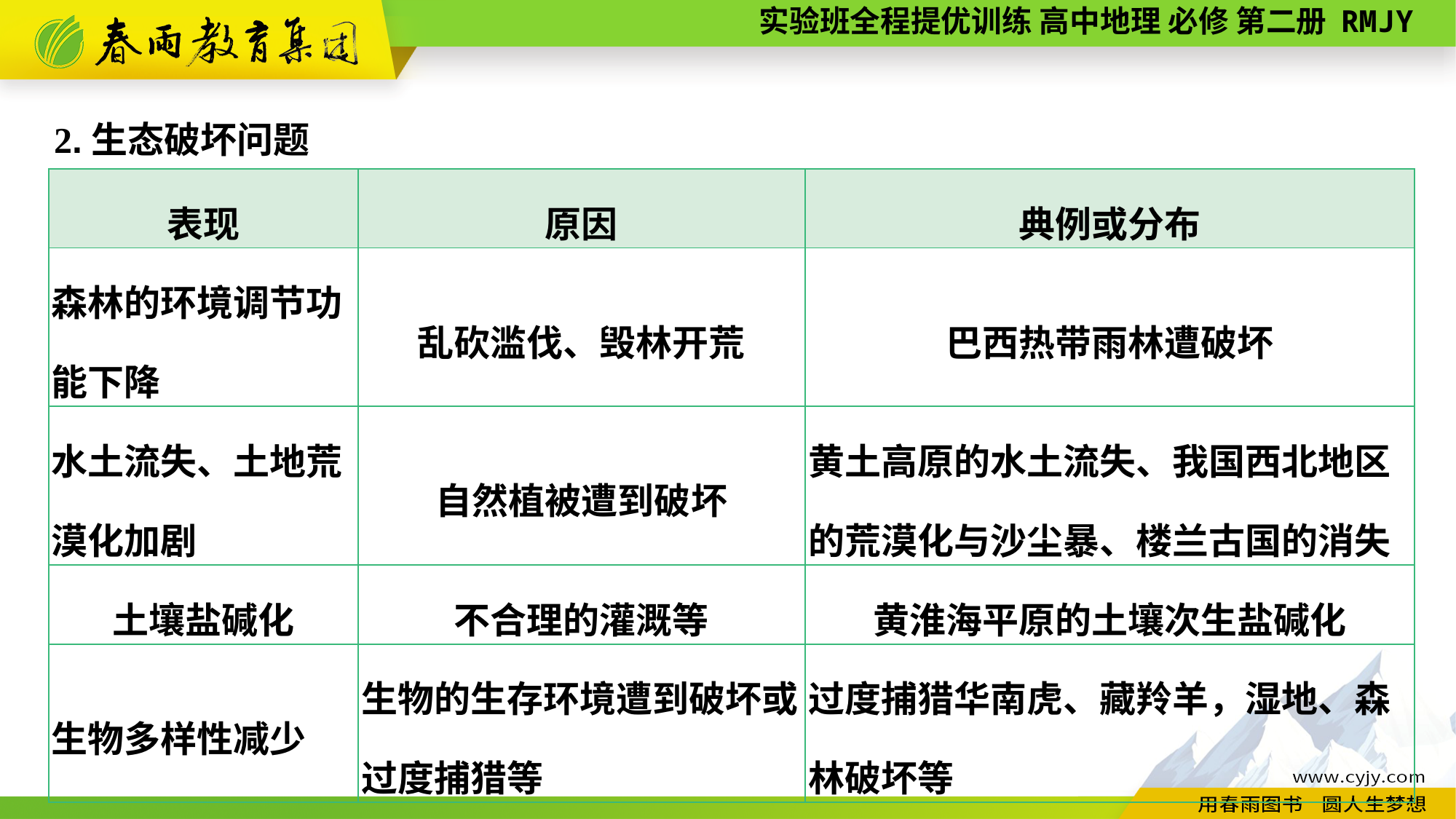

2.生态破坏问题
| 表现 | 原因 | 典例或分布 |
| --- | --- | --- |
| 森林的环境调节功能下降 | 乱砍滥伐、毁林开荒 | 巴西热带雨林遭破坏 |
| 水土流失、土地荒漠化加剧 | 自然植被遭到破坏 | 黄土高原的水土流失、我国西北地区的荒漠化与沙尘暴、楼兰古国的消失 |
| 土壤盐碱化 | 不合理的灌溉等 | 黄淮海平原的土壤次生盐碱化 |
| 生物多样性减少 | 生物的生存环境遭到破坏或过度捕猎等 | 过度捕猎华南虎、藏羚羊，湿地、森林破坏等 |